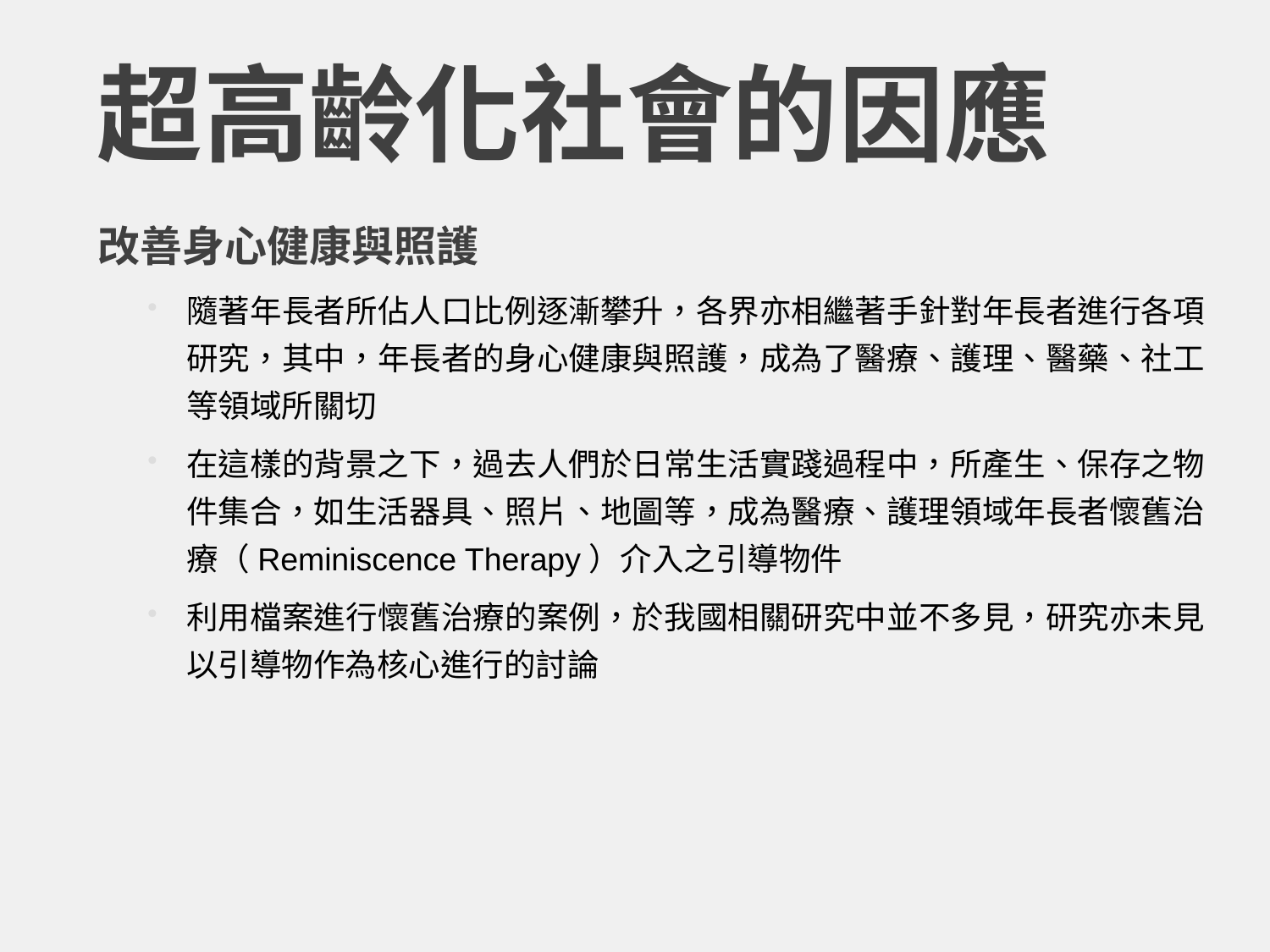

# 超高齡化社會的因應
改善身心健康與照護
隨著年長者所佔人口比例逐漸攀升，各界亦相繼著手針對年長者進行各項研究，其中，年長者的身心健康與照護，成為了醫療、護理、醫藥、社工等領域所關切
在這樣的背景之下，過去人們於日常生活實踐過程中，所產生、保存之物件集合，如生活器具、照片、地圖等，成為醫療、護理領域年長者懷舊治療（Reminiscence Therapy）介入之引導物件
利用檔案進行懷舊治療的案例，於我國相關研究中並不多見，研究亦未見以引導物作為核心進行的討論